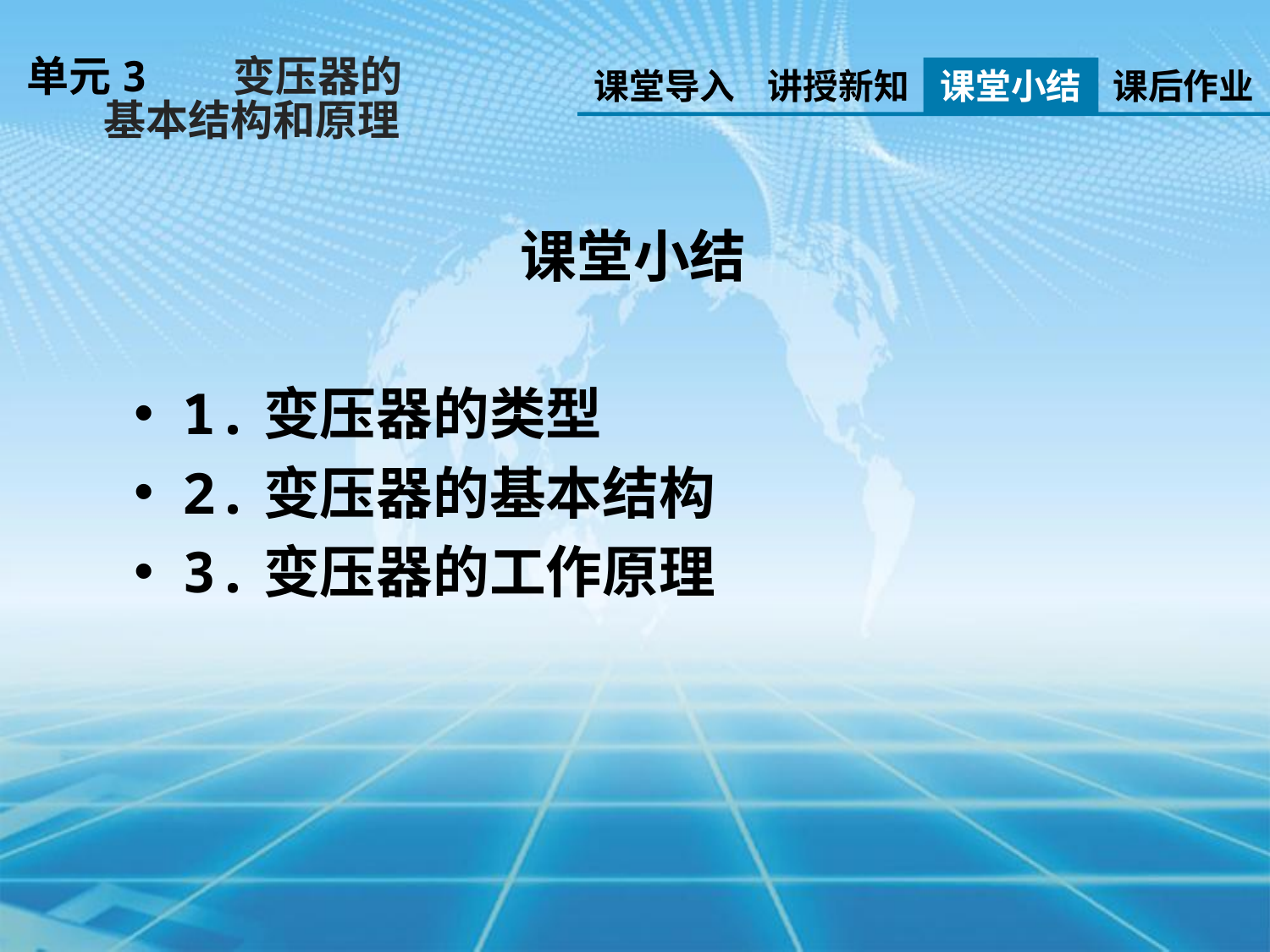

单元3   变压器的
       基本结构和原理
课堂导入
讲授新知
课堂小结
课后作业
课堂小结

1.变压器的类型
2.变压器的基本结构
3.变压器的工作原理